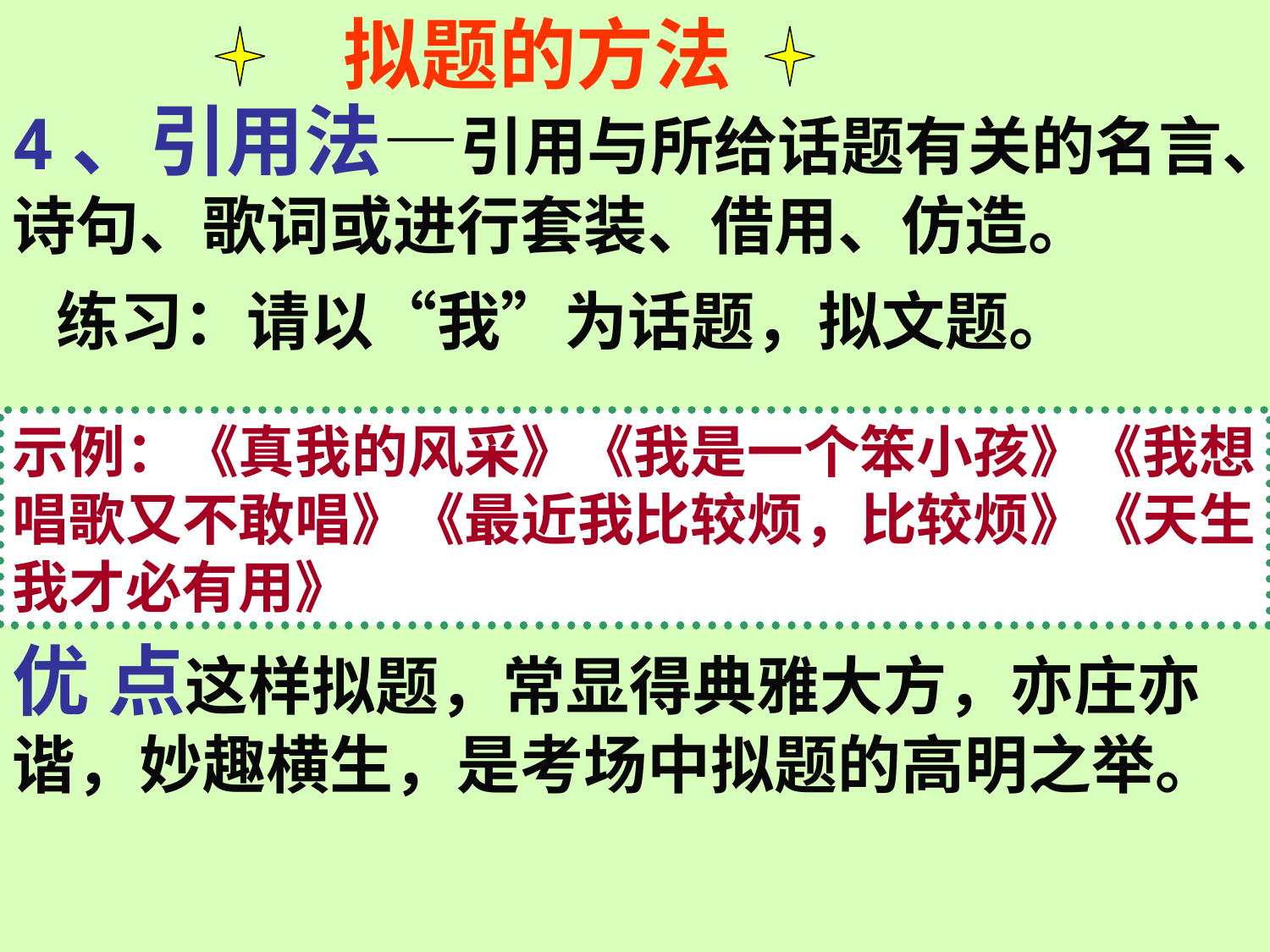

拟题的方法

4、引用法—引用与所给话题有关的名言、诗句、歌词或进行套装、借用、仿造。
练习：请以“我”为话题，拟文题。
示例：《真我的风采》《我是一个笨小孩》《我想唱歌又不敢唱》《最近我比较烦，比较烦》《天生我才必有用》
优 点这样拟题，常显得典雅大方，亦庄亦谐，妙趣横生，是考场中拟题的高明之举。